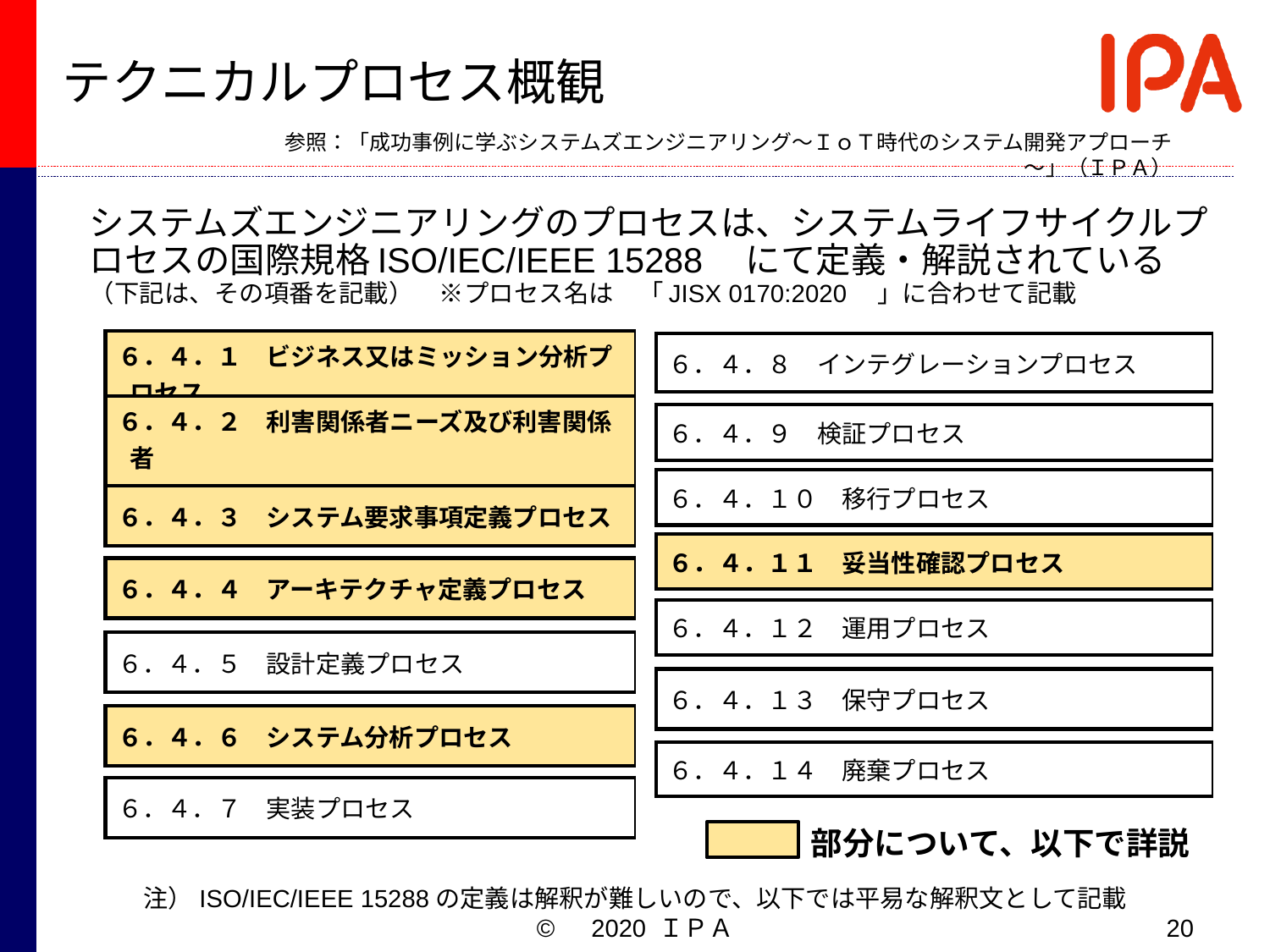

テクニカルプロセス概観
参照：「成功事例に学ぶシステムズエンジニアリング～ＩｏＴ時代のシステム開発アプローチ～」（ＩＰＡ）
システムズエンジニアリングのプロセスは、システムライフサイクルプロセスの国際規格ISO/IEC/IEEE 15288　にて定義・解説されている（下記は、その項番を記載）　※プロセス名は　「JISX 0170:2020　」に合わせて記載
| ６．４．１　ビジネス又はミッション分析プロセス |
| --- |
| ６．４．８　インテグレーションプロセス |
| --- |
| ６．４．２　利害関係者ニーズ及び利害関係者 　　　　　　要求事項定義プロセス |
| --- |
| ６．４．９　検証プロセス |
| --- |
| ６．４．１０　移行プロセス |
| --- |
| ６．４．３　システム要求事項定義プロセス |
| --- |
| ６．４．１１　妥当性確認プロセス |
| --- |
| ６．４．４　アーキテクチャ定義プロセス |
| --- |
| ６．４．１２　運用プロセス |
| --- |
| ６．４．５　設計定義プロセス |
| --- |
| ６．４．１３　保守プロセス |
| --- |
| ６．４．６　システム分析プロセス |
| --- |
| ６．４．１４　廃棄プロセス |
| --- |
| ６．４．７　実装プロセス |
| --- |
部分について、以下で詳説

注）ISO/IEC/IEEE 15288の定義は解釈が難しいので、以下では平易な解釈文として記載
©　2020 ＩＰＡ
20